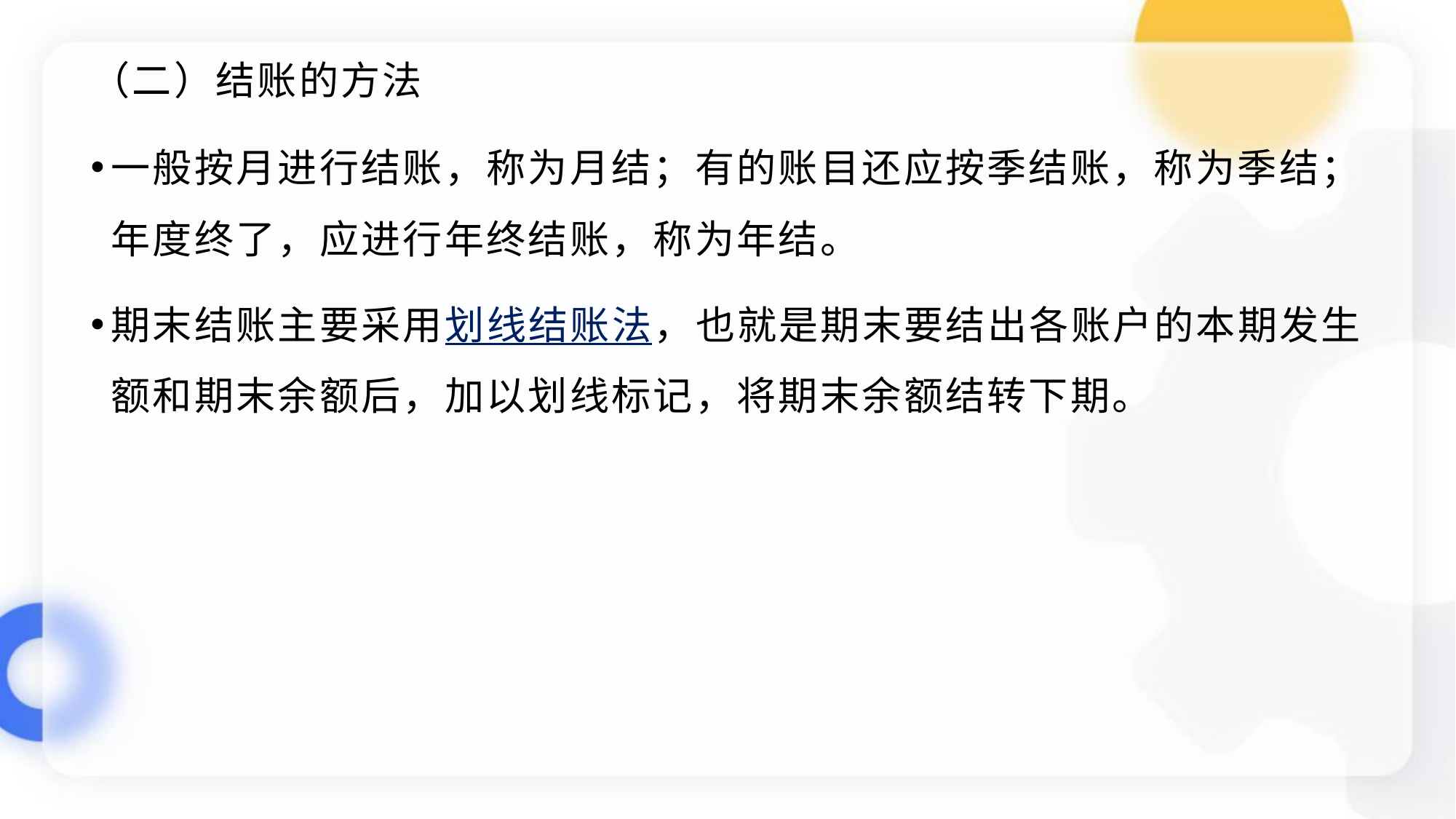

# （二）结账的方法
一般按月进行结账，称为月结；有的账目还应按季结账，称为季结；年度终了，应进行年终结账，称为年结。
期末结账主要采用划线结账法，也就是期末要结出各账户的本期发生额和期末余额后，加以划线标记，将期末余额结转下期。